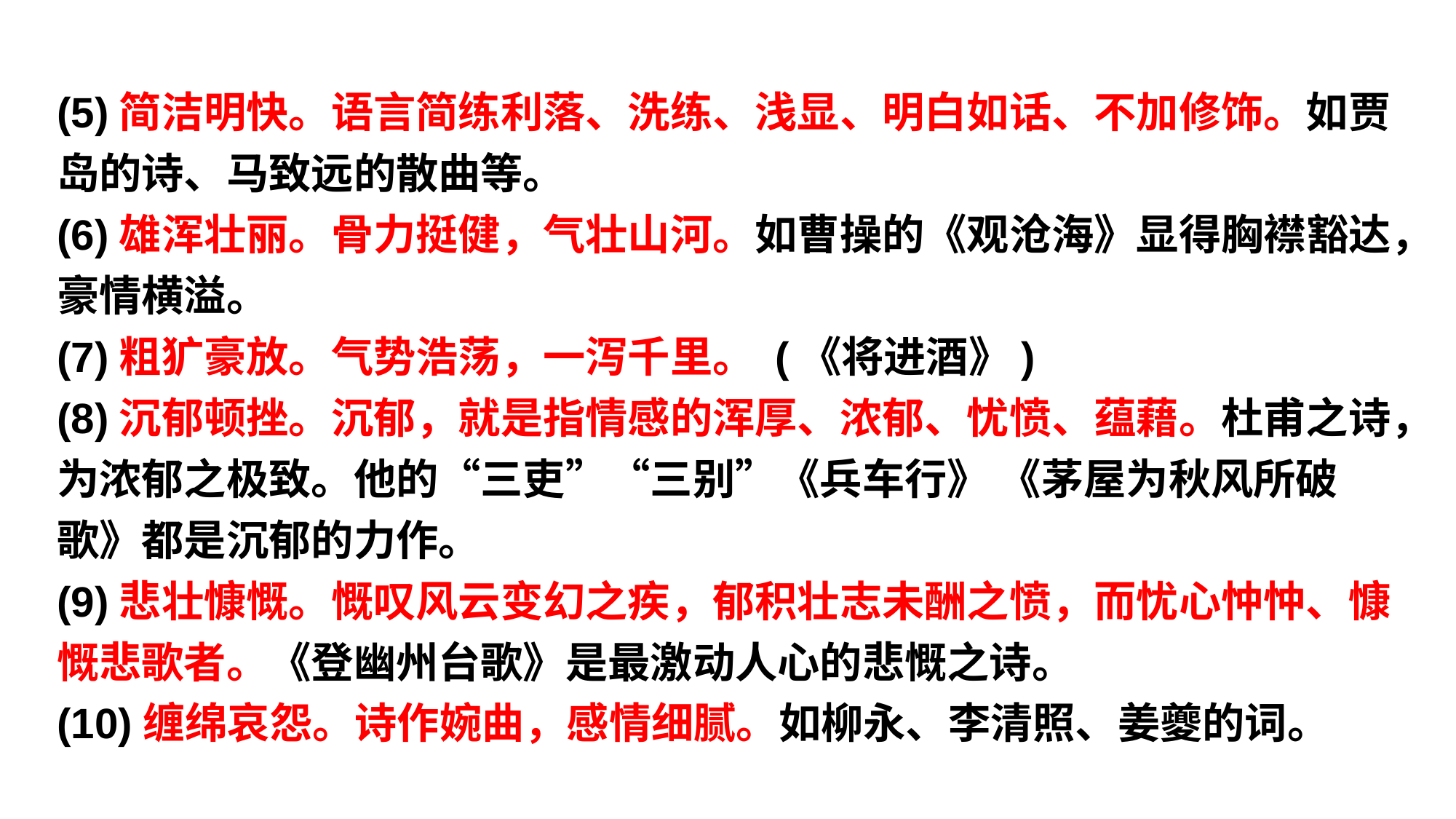

(5)简洁明快。语言简练利落、洗练、浅显、明白如话、不加修饰。如贾岛的诗、马致远的散曲等。
(6)雄浑壮丽。骨力挺健，气壮山河。如曹操的《观沧海》显得胸襟豁达，豪情横溢。
(7)粗犷豪放。气势浩荡，一泻千里。 (《将进酒》)
(8)沉郁顿挫。沉郁，就是指情感的浑厚、浓郁、忧愤、蕴藉。杜甫之诗，为浓郁之极致。他的“三吏”“三别”《兵车行》 《茅屋为秋风所破歌》都是沉郁的力作。
(9)悲壮慷慨。慨叹风云变幻之疾，郁积壮志未酬之愤，而忧心忡忡、慷慨悲歌者。《登幽州台歌》是最激动人心的悲慨之诗。
(10)缠绵哀怨。诗作婉曲，感情细腻。如柳永、李清照、姜夔的词。